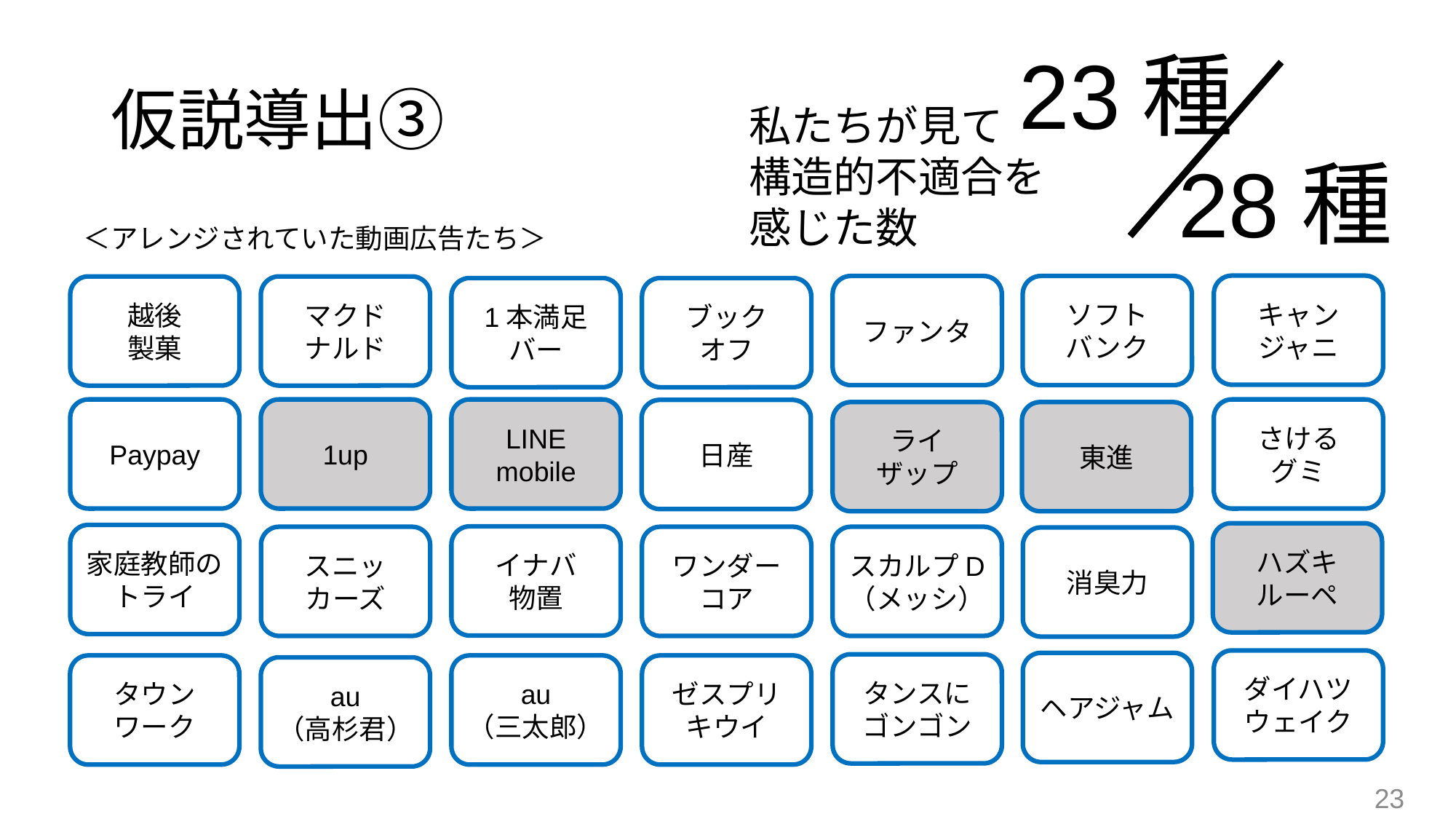

23種
28種
# 仮説導出③
私たちが見て
構造的不適合を
感じた数
＜アレンジされていた動画広告たち＞
キャン
ジャニ
ファンタ
ソフト
バンク
越後
製菓
マクド
ナルド
1本満足
バー
ブック
オフ
Paypay
1up
LINE
mobile
さける
グミ
日産
ライ
ザップ
東進
ハズキ
ルーペ
家庭教師のトライ
イナバ
物置
スニッ
カーズ
ワンダー
コア
スカルプD
（メッシ）
消臭力
ダイハツ
ウェイク
ヘアジャム
タンスに
ゴンゴン
タウン
ワーク
au
（三太郎）
ゼスプリ
キウイ
au
（高杉君）
23